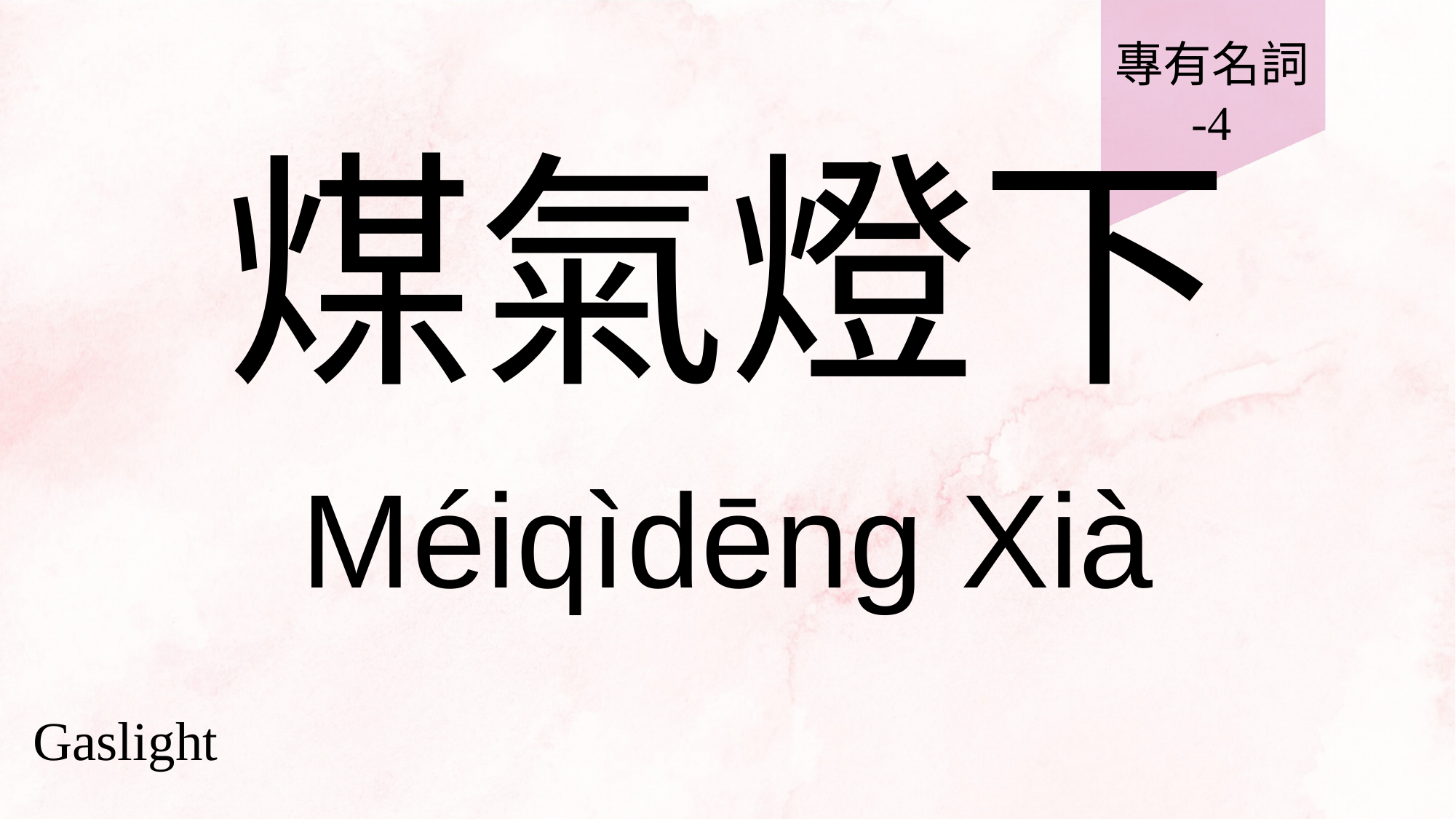

專有名詞
-4
# 煤氣燈下
Méiqìdēng Xià
Gaslight